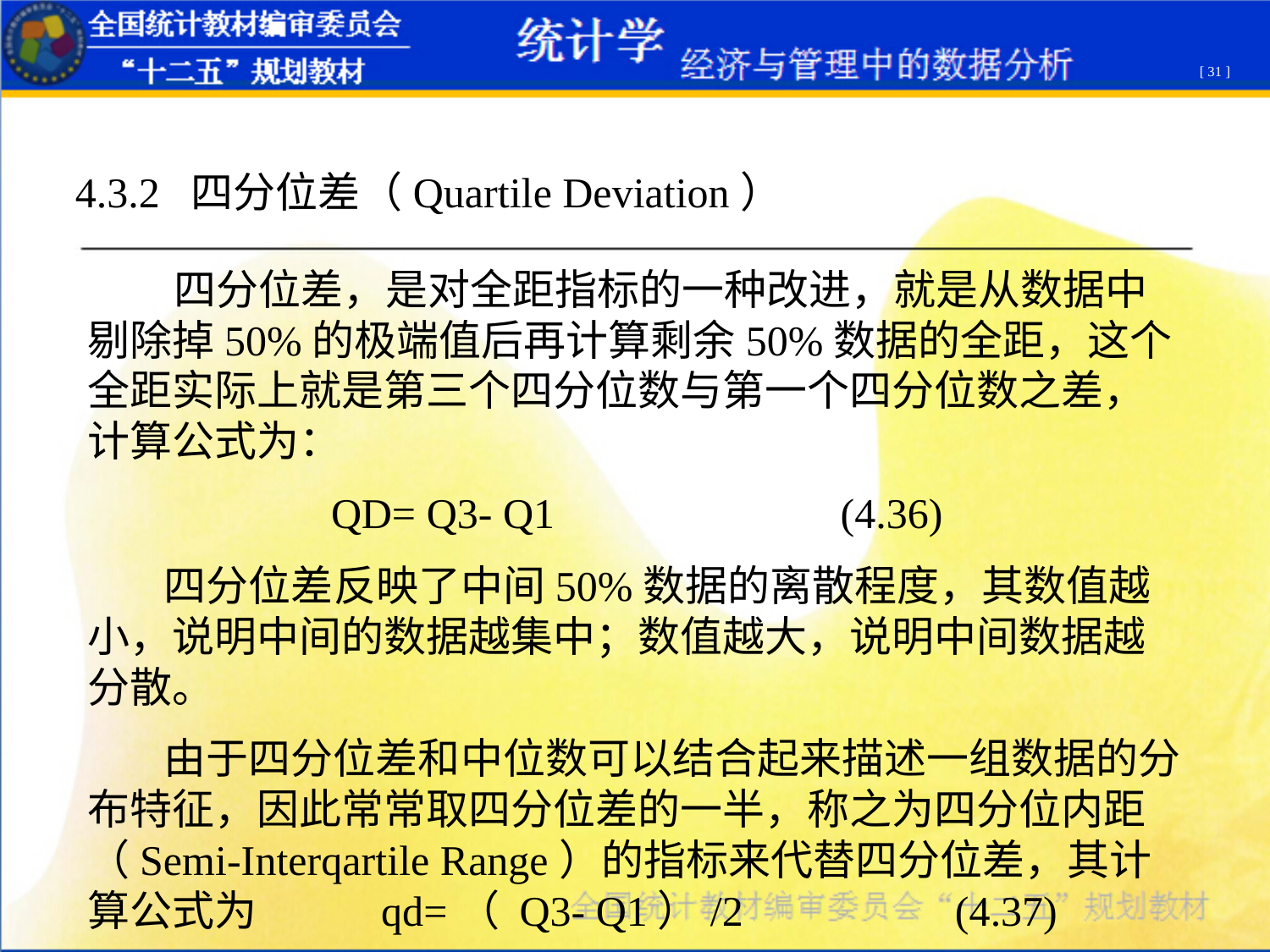

[ 31 ]
4.3.2  四分位差（Quartile Deviation）
        四分位差，是对全距指标的一种改进，就是从数据中剔除掉50%的极端值后再计算剩余50%数据的全距，这个全距实际上就是第三个四分位数与第一个四分位数之差，计算公式为：
QD= Q3- Q1                           (4.36)
       四分位差反映了中间50%数据的离散程度，其数值越小，说明中间的数据越集中；数值越大，说明中间数据越分散。
       由于四分位差和中位数可以结合起来描述一组数据的分布特征，因此常常取四分位差的一半，称之为四分位内距（Semi-Interqartile Range）的指标来代替四分位差，其计算公式为            qd=（ Q3- Q1）/2                    (4.37)